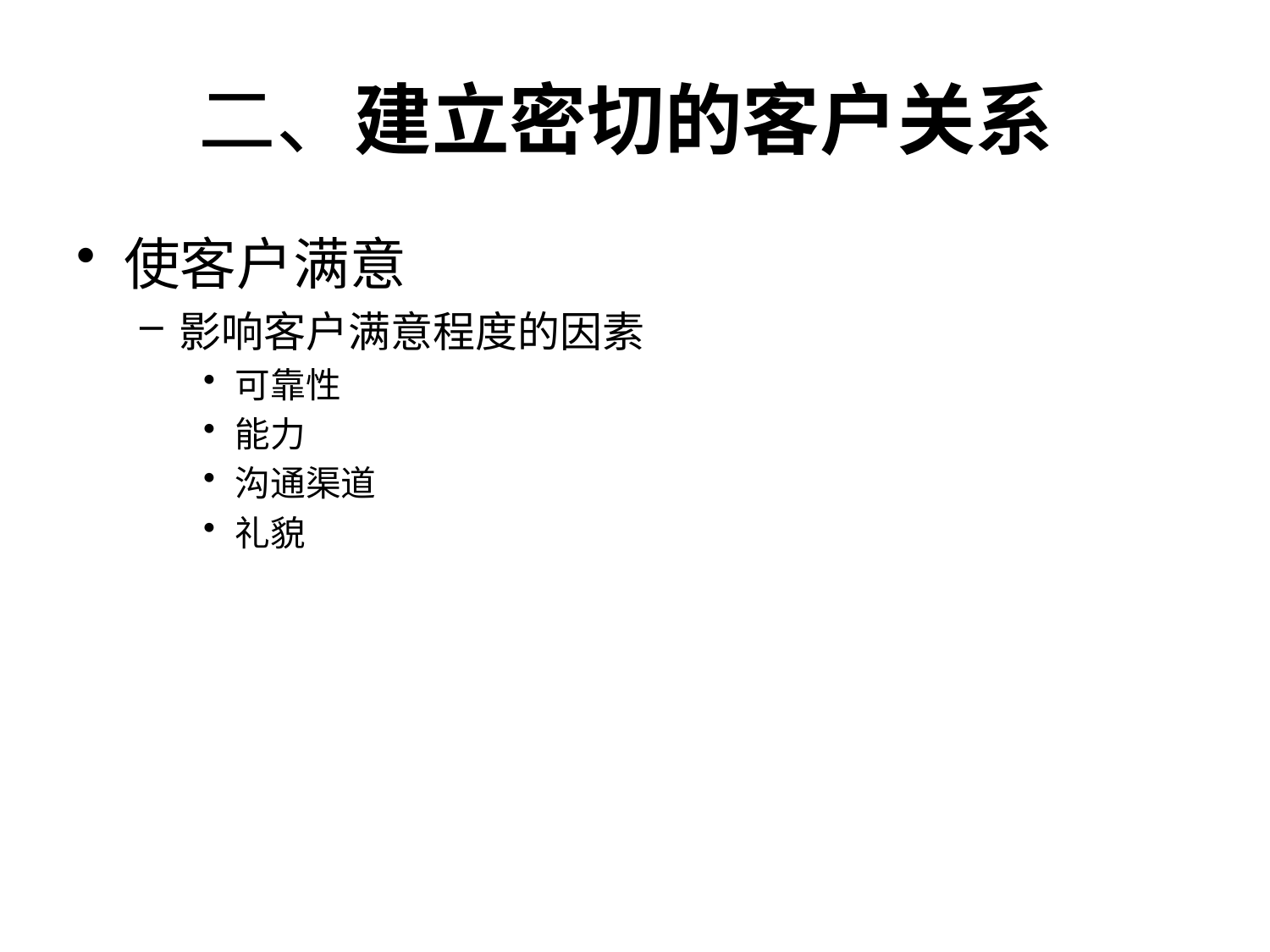

# 二、建立密切的客户关系
使客户满意
影响客户满意程度的因素
可靠性
能力
沟通渠道
礼貌